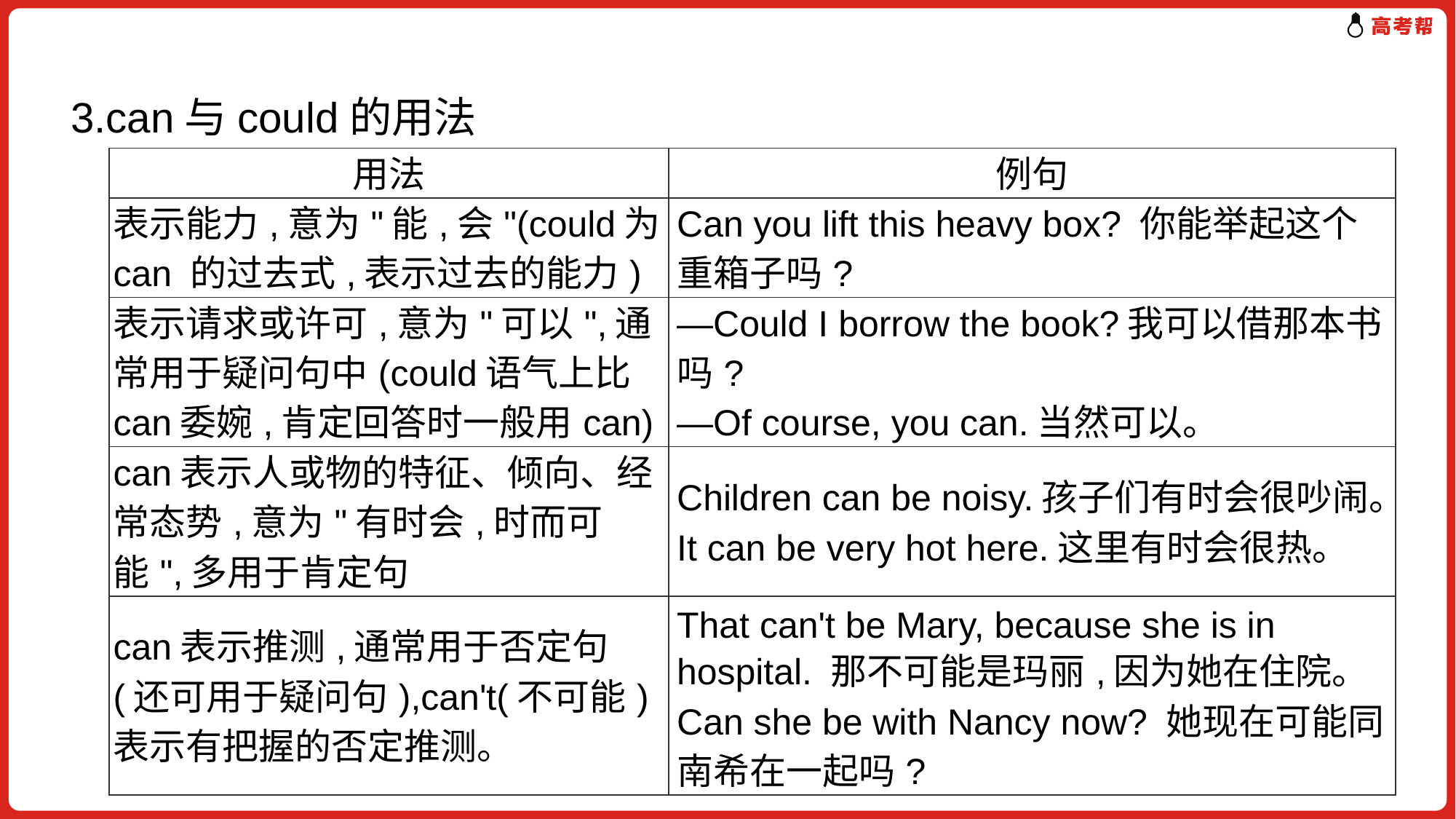

3.can与could的用法

| 用法 | 例句 |
| --- | --- |
| 表示能力,意为"能,会"(could为can 的过去式,表示过去的能力) | Can you lift this heavy box? 你能举起这个重箱子吗? |
| 表示请求或许可,意为"可以",通常用于疑问句中(could语气上比can委婉,肯定回答时一般用can) | —Could I borrow the book?我可以借那本书吗? —Of course, you can.当然可以。 |
| can表示人或物的特征、倾向、经常态势,意为"有时会,时而可能",多用于肯定句 | Children can be noisy.孩子们有时会很吵闹。 It can be very hot here.这里有时会很热。 |
| can表示推测,通常用于否定句(还可用于疑问句),can't(不可能)表示有把握的否定推测。 | That can't be Mary, because she is in hospital. 那不可能是玛丽,因为她在住院。Can she be with Nancy now? 她现在可能同南希在一起吗? |